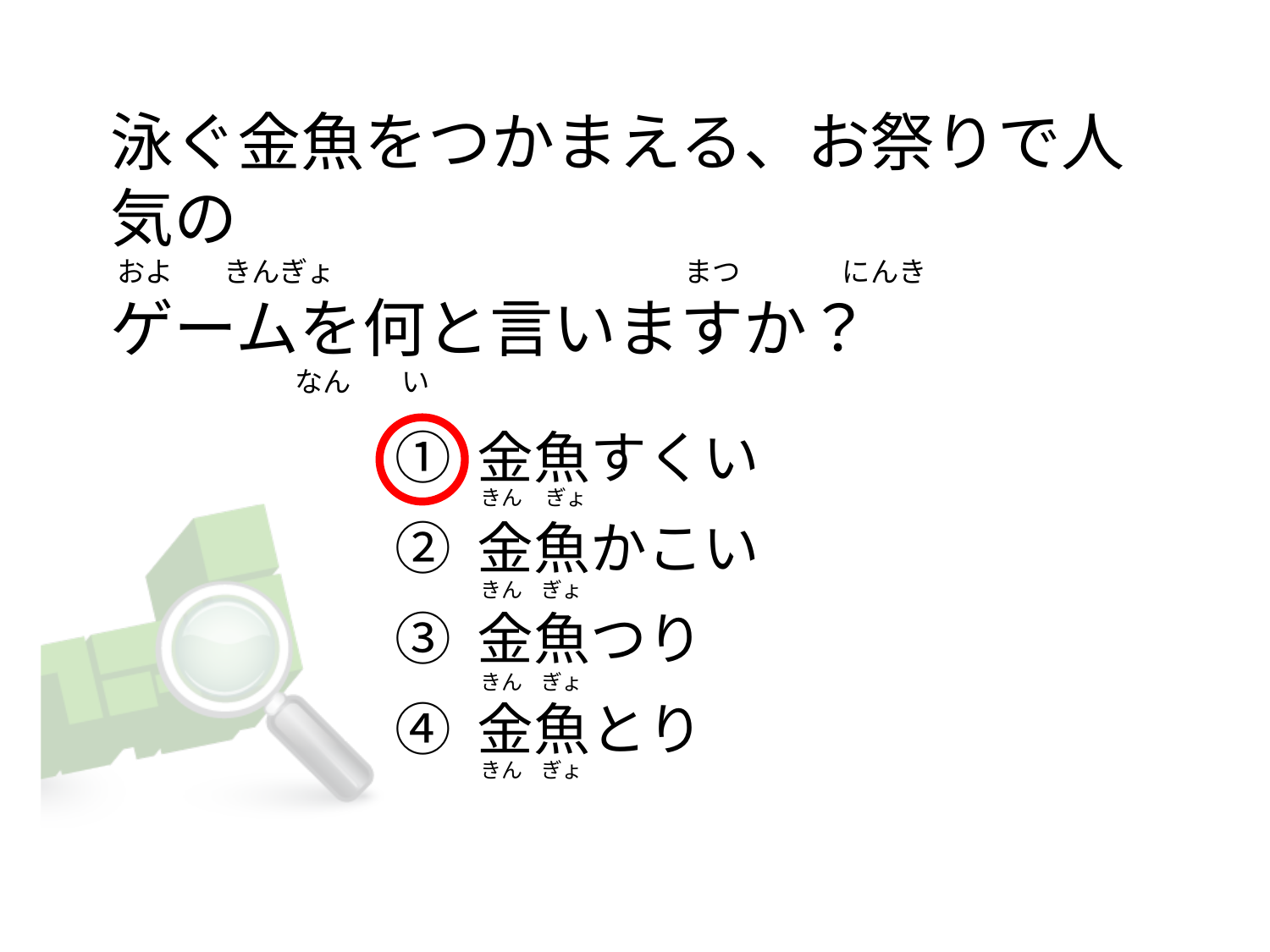

# 泳ぐ金魚をつかまえる、お祭りで人気の  およ        きんぎょ                                                       まつ                にんき ゲームを何と言いますか？                              なん        い
① 金魚すくい
② 金魚かこい
③ 金魚つり
④ 金魚とり

きん     ぎょ
きん    ぎょ
きん    ぎょ
きん    ぎょ